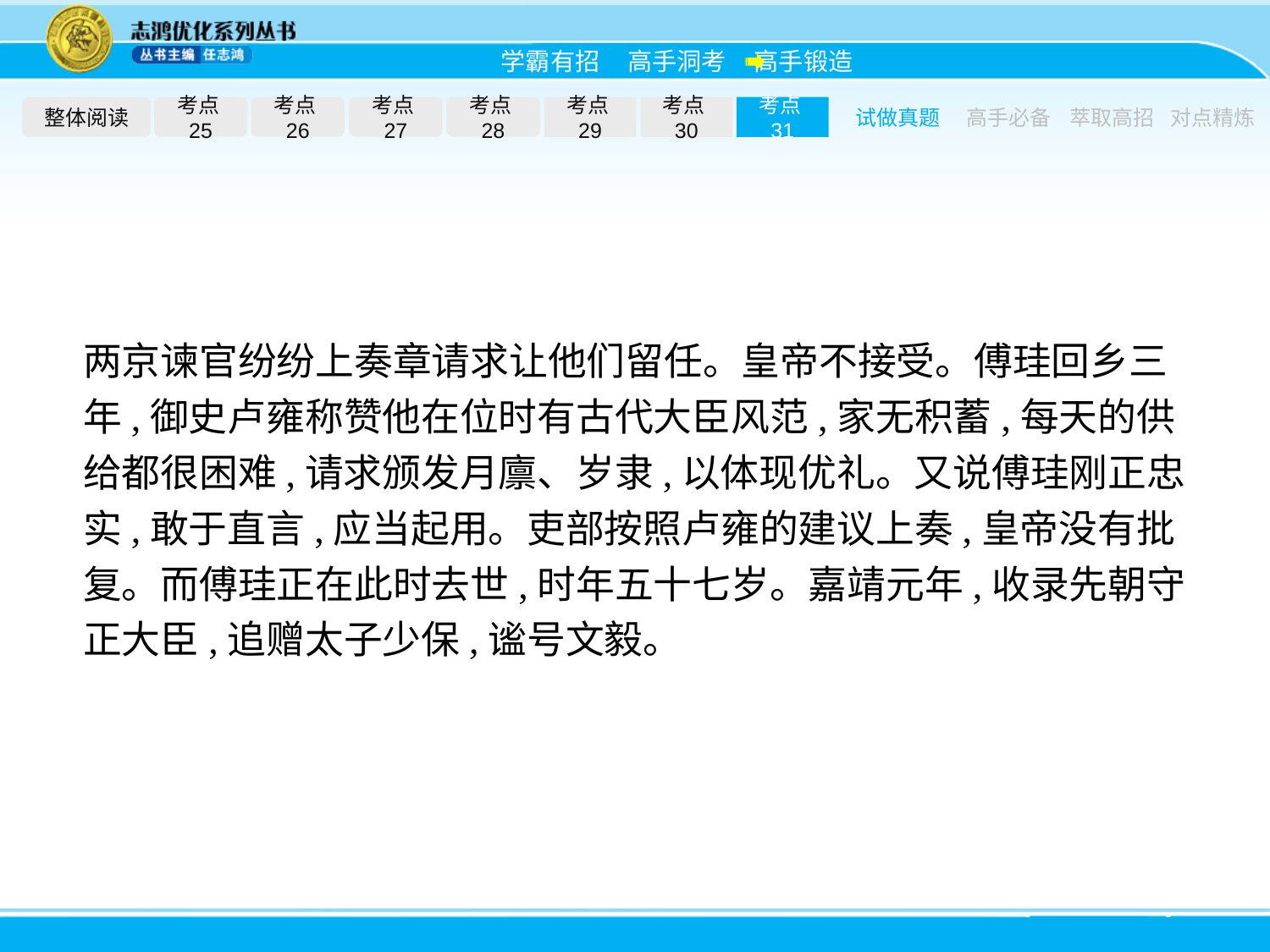

整体阅读
考点25
考点26
考点27
考点28
考点29
考点30
考点31
试做真题
高手必备
萃取高招
对点精炼
两京谏官纷纷上奏章请求让他们留任。皇帝不接受。傅珪回乡三年,御史卢雍称赞他在位时有古代大臣风范,家无积蓄,每天的供给都很困难,请求颁发月廪、岁隶,以体现优礼。又说傅珪刚正忠实,敢于直言,应当起用。吏部按照卢雍的建议上奏,皇帝没有批复。而傅珪正在此时去世,时年五十七岁。嘉靖元年,收录先朝守正大臣,追赠太子少保,谧号文毅。